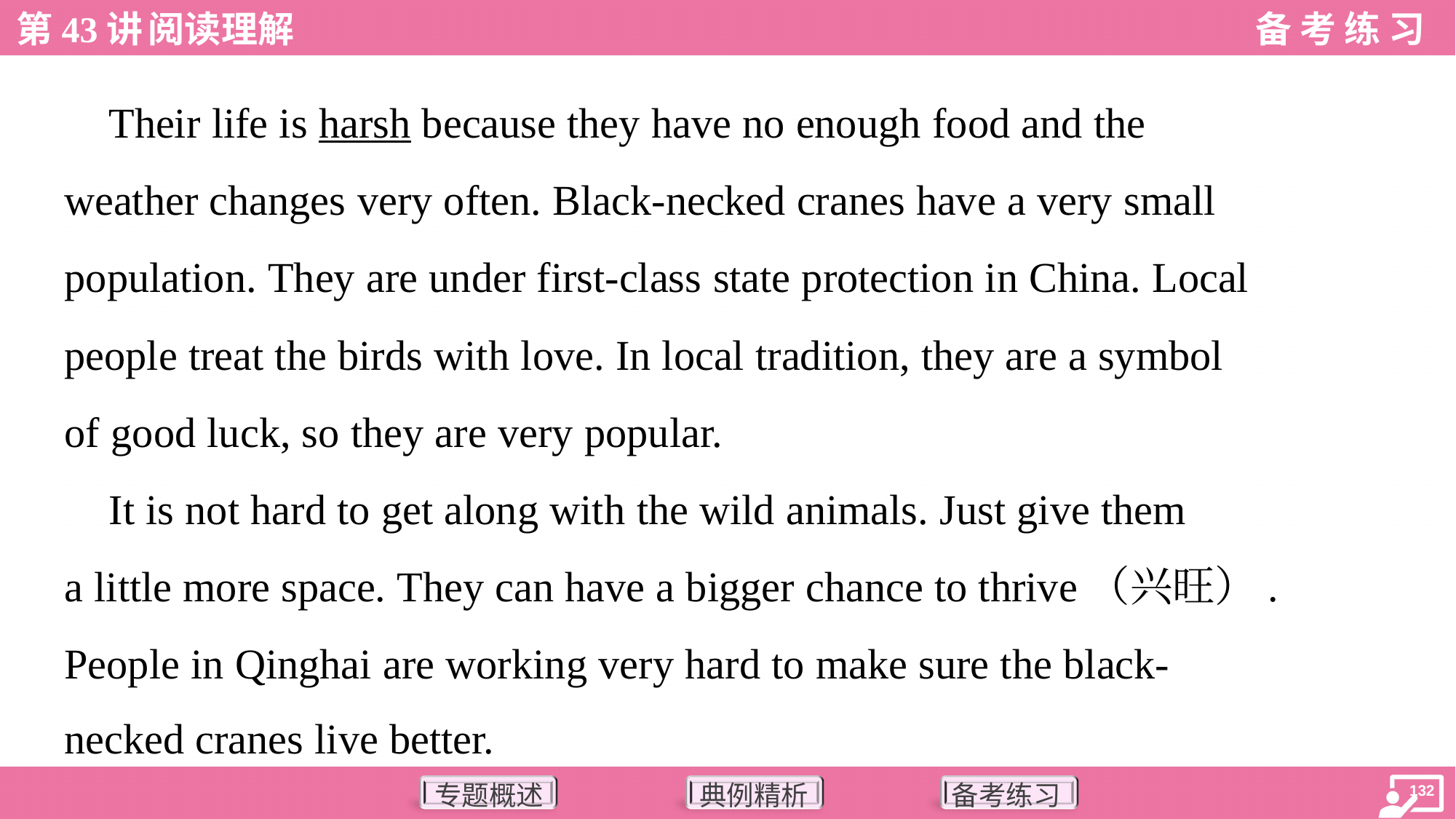

Their life is harsh because they have no enough food and the
weather changes very often. Black-necked cranes have a very small
population. They are under first-class state protection in China. Local
people treat the birds with love. In local tradition, they are a symbol
of good luck, so they are very popular.
    It is not hard to get along with the wild animals. Just give them
a little more space. They can have a bigger chance to thrive（兴旺）.
People in Qinghai are working very hard to make sure the black-
necked cranes live better.